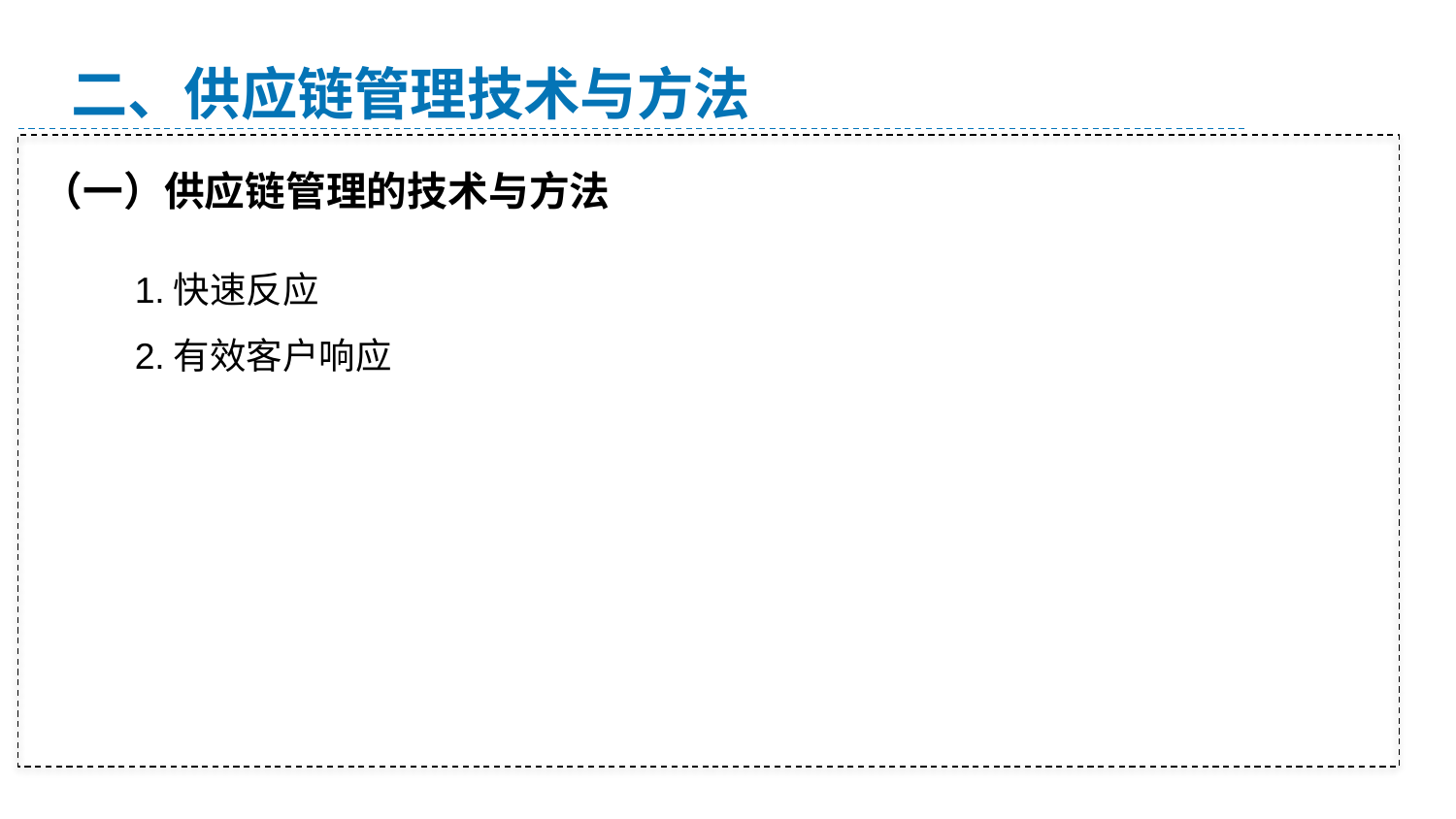

二、供应链管理技术与方法
（一）供应链管理的技术与方法

1.快速反应
2.有效客户响应